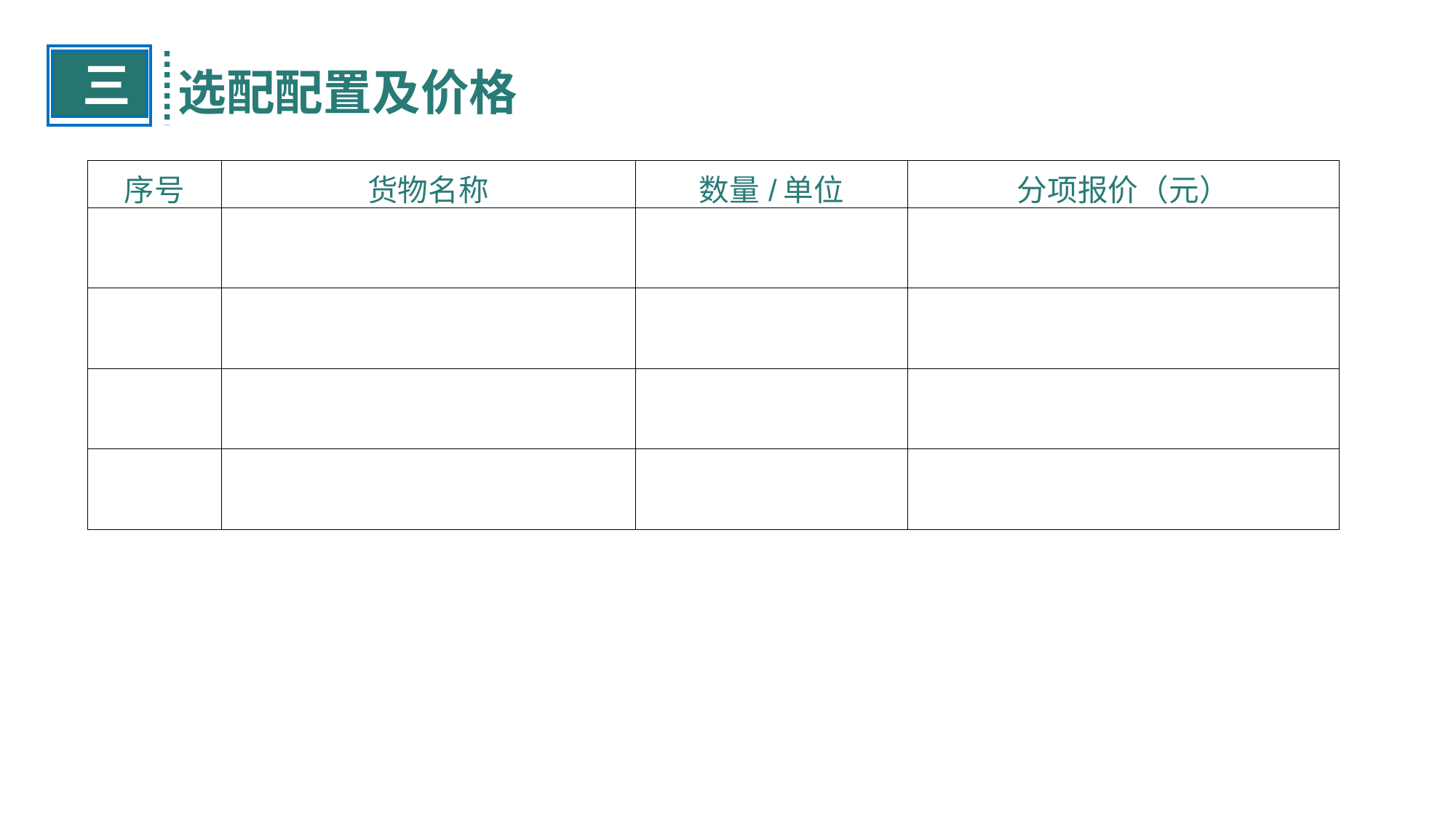

三

选配配置及价格
| 序号 | 货物名称 | 数量/单位 | 分项报价（元） |
| --- | --- | --- | --- |
|  |  |  |  |
|  |  |  |  |
|  |  |  |  |
|  |  |  |  |